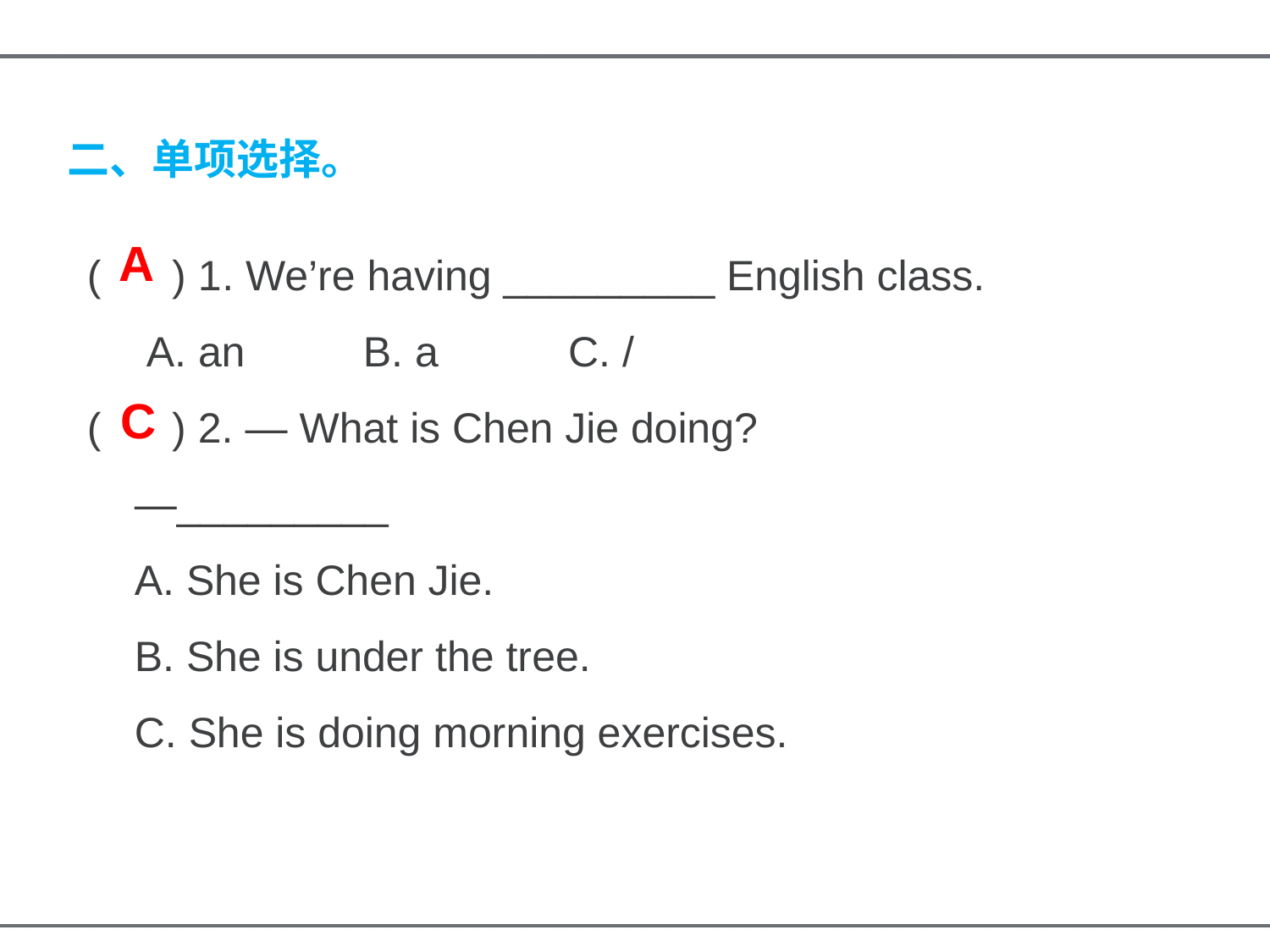

二、单项选择。
(      ) 1. We’re having _________ English class.
     A. an          B. a           C. /
(      ) 2. — What is Chen Jie doing?
    —_________
    A. She is Chen Jie.
    B. She is under the tree.
    C. She is doing morning exercises.
A
C